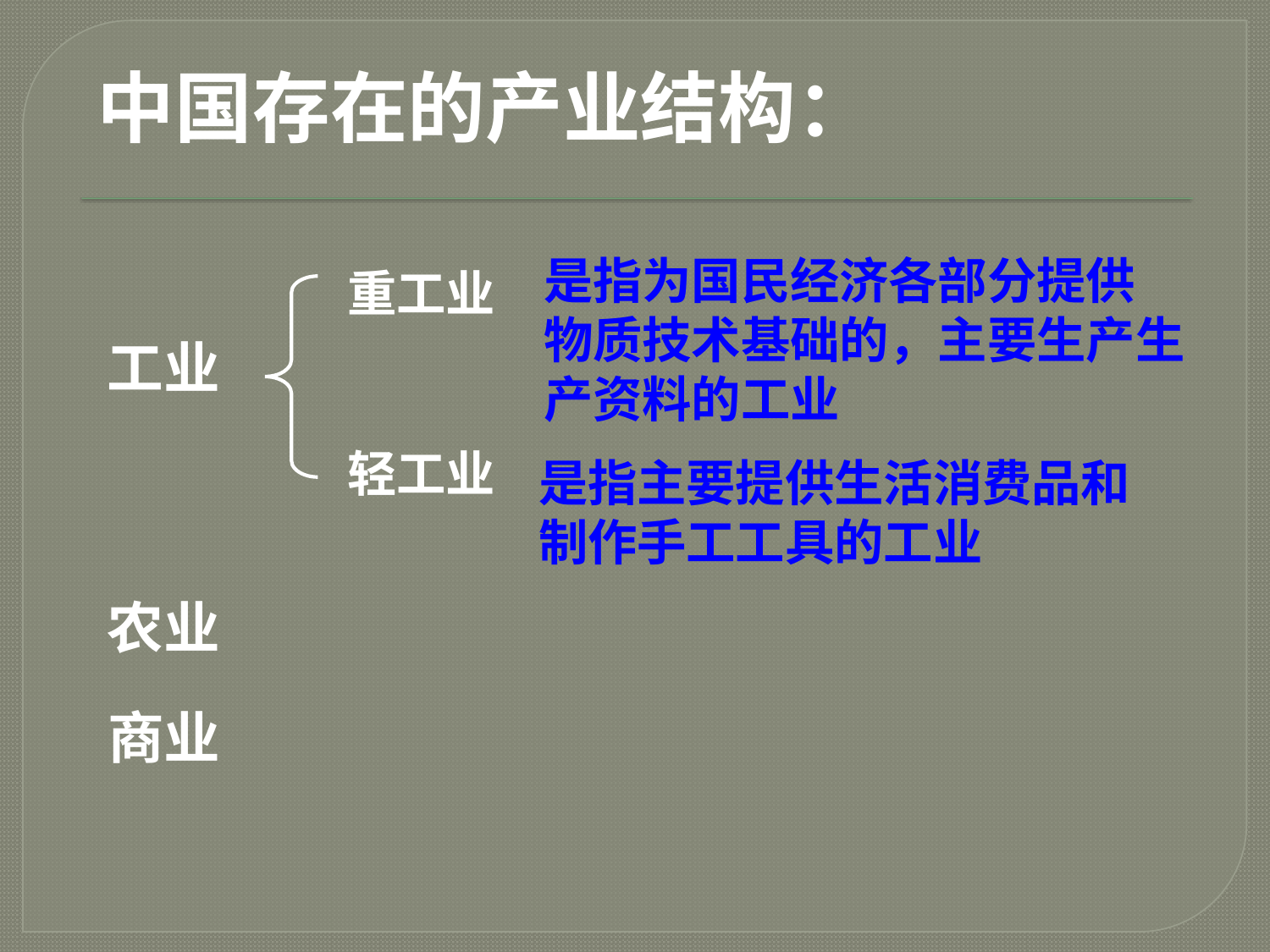

中国存在的产业结构：

是指为国民经济各部分提供
物质技术基础的，主要生产生
产资料的工业
重工业

工业
轻工业
是指主要提供生活消费品和
制作手工工具的工业
农业
商业